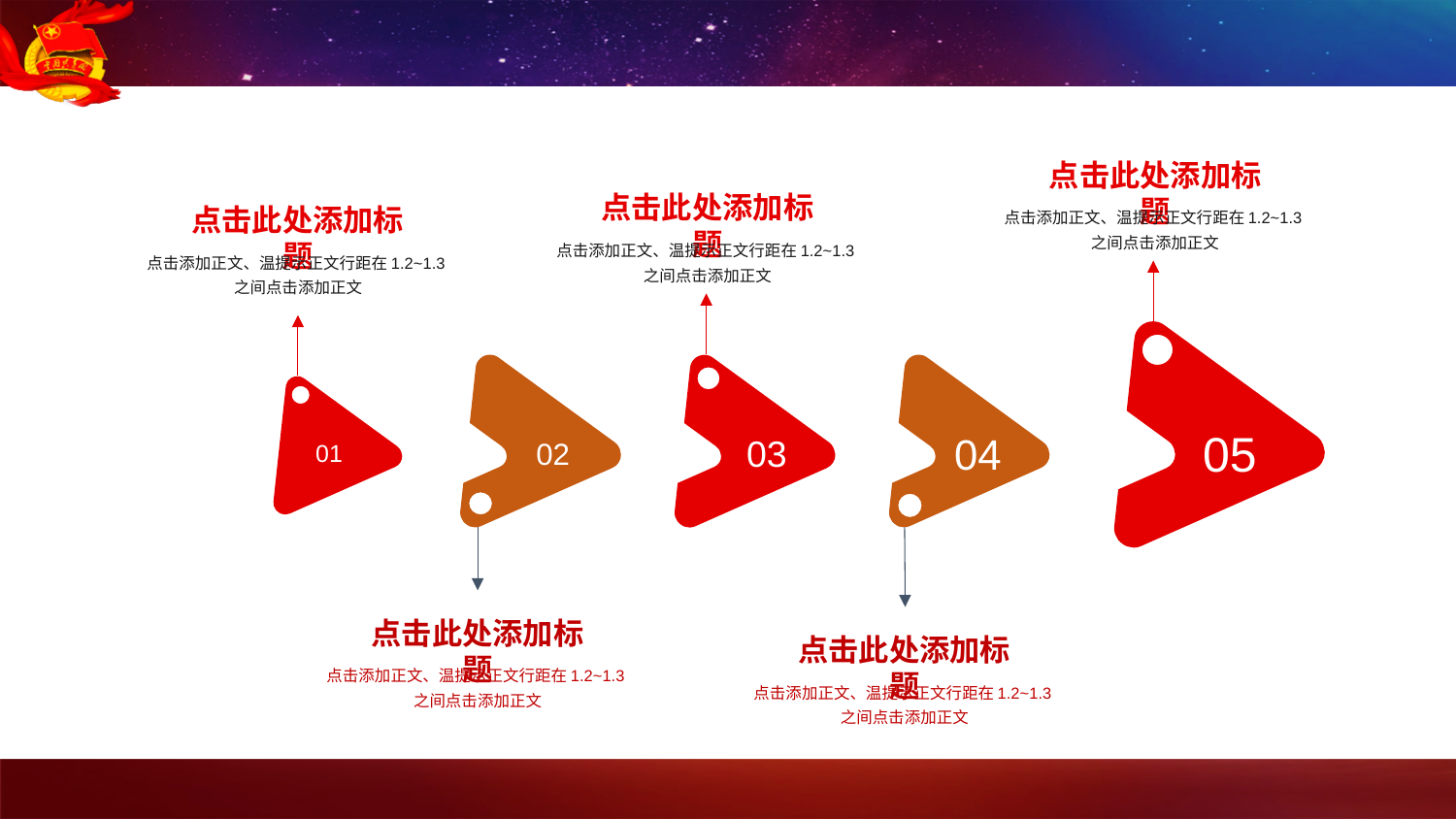

#
点击此处添加标题
点击此处添加标题
点击此处添加标题
点击添加正文、温提示正文行距在1.2~1.3之间点击添加正文
点击添加正文、温提示正文行距在1.2~1.3之间点击添加正文
点击添加正文、温提示正文行距在1.2~1.3之间点击添加正文

05

03

01

02

04
点击此处添加标题
点击此处添加标题
点击添加正文、温提示正文行距在1.2~1.3之间点击添加正文
点击添加正文、温提示正文行距在1.2~1.3之间点击添加正文